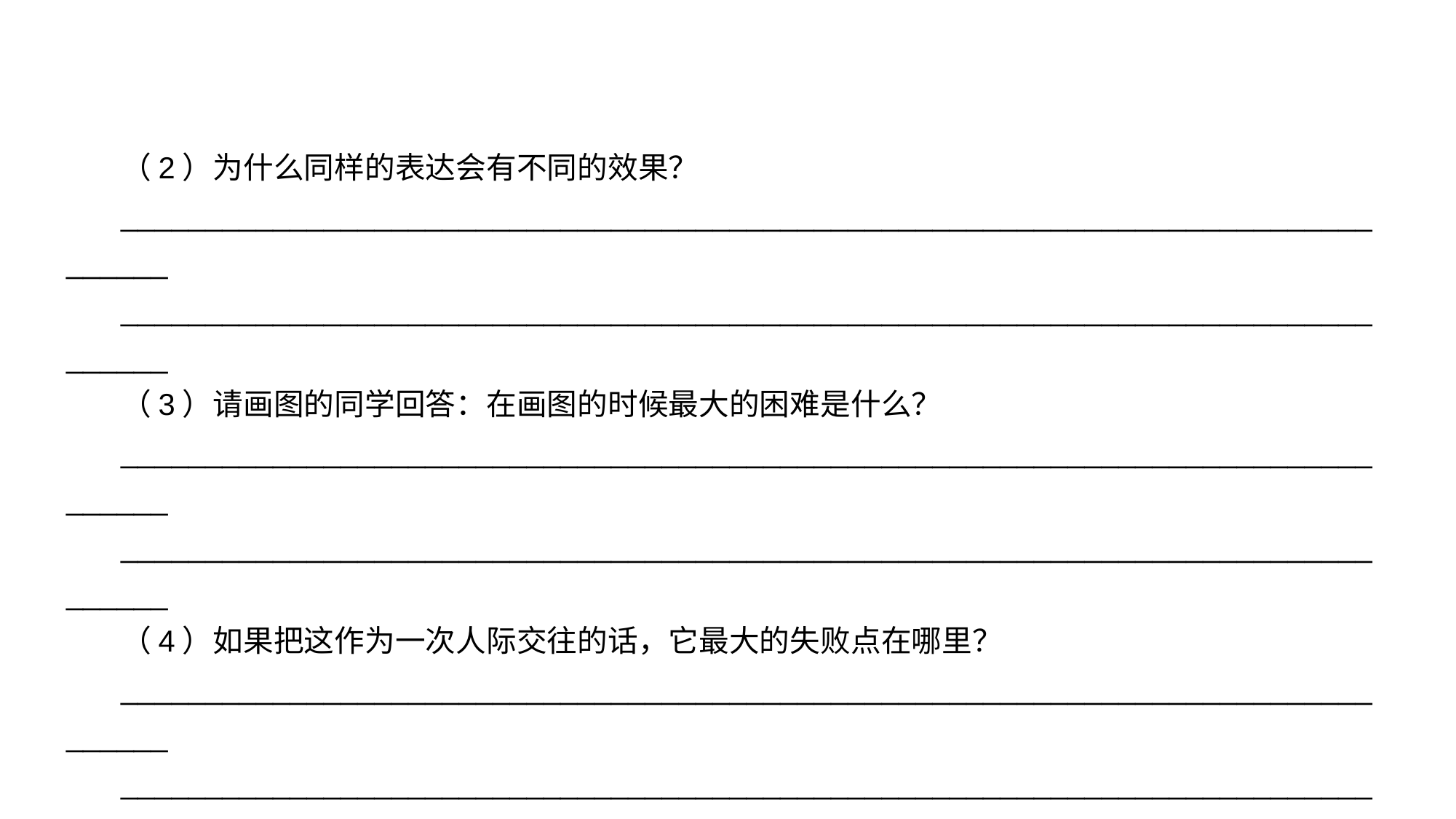

（2）为什么同样的表达会有不同的效果？
________________________________________________________________________________
________________________________________________________________________________
（3）请画图的同学回答：在画图的时候最大的困难是什么？
________________________________________________________________________________
________________________________________________________________________________
（4）如果把这作为一次人际交往的话，它最大的失败点在哪里？
________________________________________________________________________________
________________________________________________________________________________